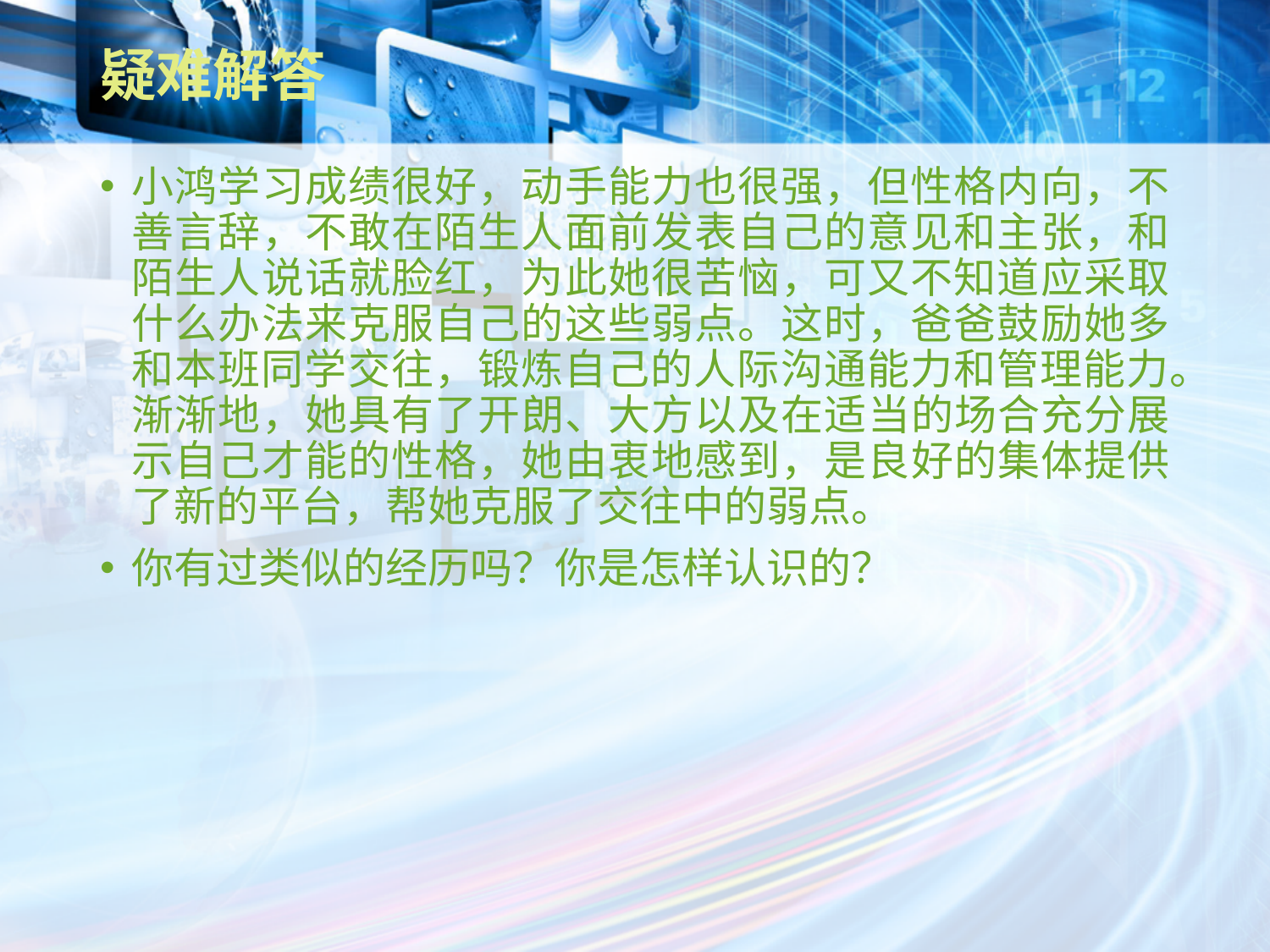

# 疑难解答
小鸿学习成绩很好，动手能力也很强，但性格内向，不善言辞，不敢在陌生人面前发表自己的意见和主张，和陌生人说话就脸红，为此她很苦恼，可又不知道应采取什么办法来克服自己的这些弱点。这时，爸爸鼓励她多和本班同学交往，锻炼自己的人际沟通能力和管理能力。渐渐地，她具有了开朗、大方以及在适当的场合充分展示自己才能的性格，她由衷地感到，是良好的集体提供了新的平台，帮她克服了交往中的弱点。
你有过类似的经历吗？你是怎样认识的？